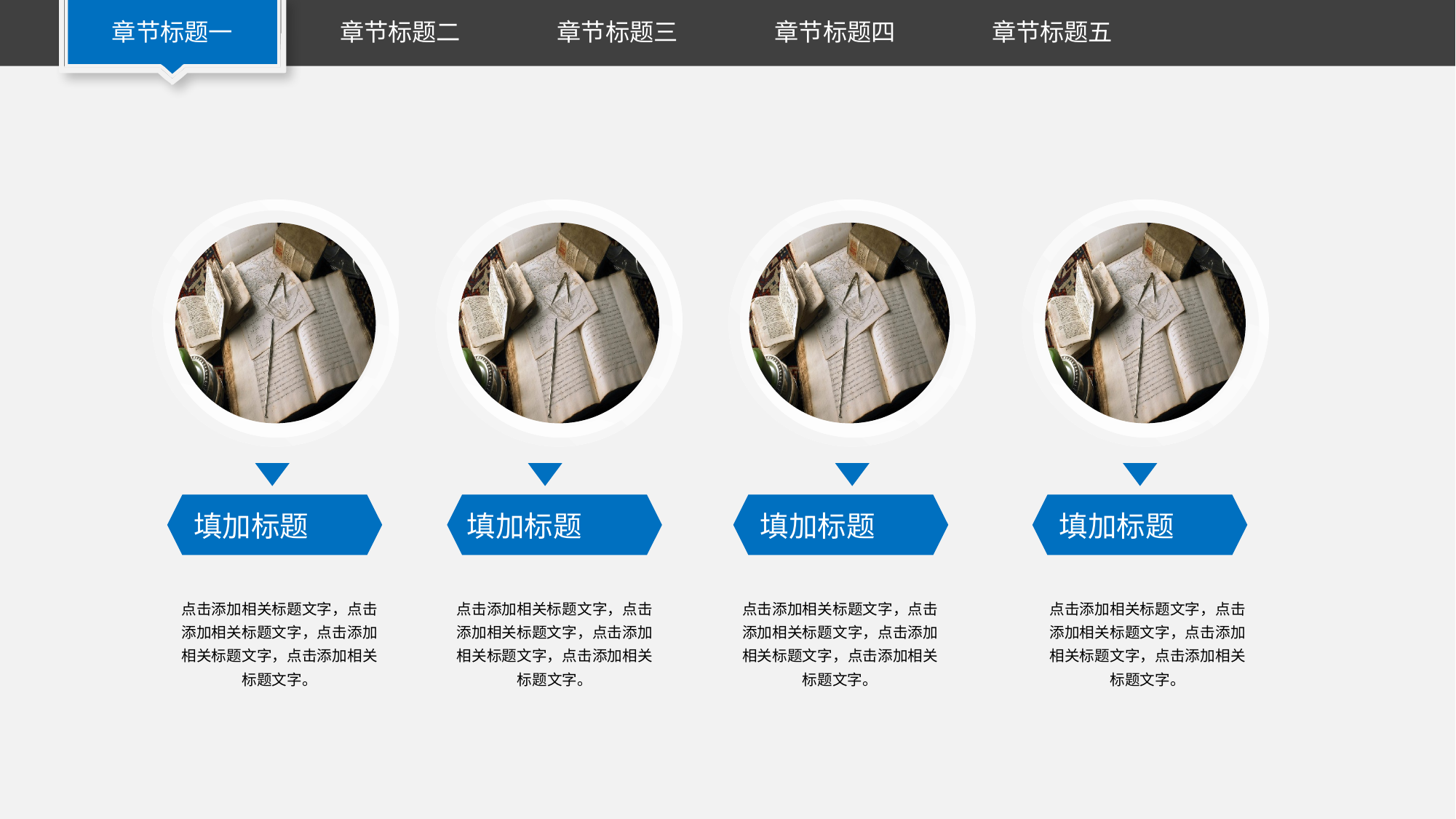

填加标题
填加标题
填加标题
填加标题
点击添加相关标题文字，点击添加相关标题文字，点击添加相关标题文字，点击添加相关标题文字。
点击添加相关标题文字，点击添加相关标题文字，点击添加相关标题文字，点击添加相关标题文字。
点击添加相关标题文字，点击添加相关标题文字，点击添加相关标题文字，点击添加相关标题文字。
点击添加相关标题文字，点击添加相关标题文字，点击添加相关标题文字，点击添加相关标题文字。